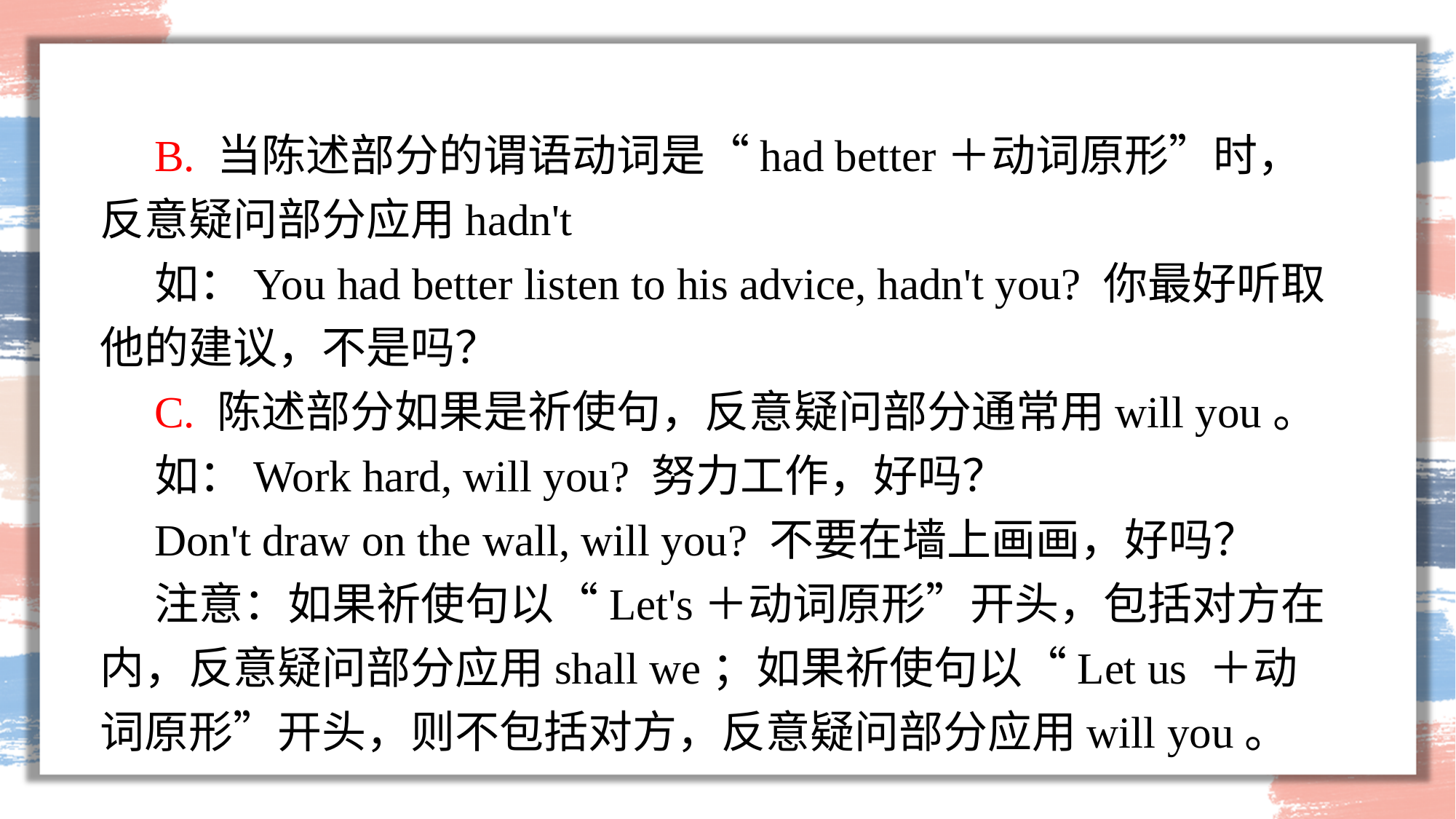

B. 当陈述部分的谓语动词是“had better＋动词原形”时，反意疑问部分应用hadn't
如：You had better listen to his advice, hadn't you? 你最好听取他的建议，不是吗？
C. 陈述部分如果是祈使句，反意疑问部分通常用will you。
如：Work hard, will you? 努力工作，好吗？
Don't draw on the wall, will you? 不要在墙上画画，好吗？
注意：如果祈使句以“Let's＋动词原形”开头，包括对方在内，反意疑问部分应用shall we；如果祈使句以“Let us ＋动词原形”开头，则不包括对方，反意疑问部分应用will you。